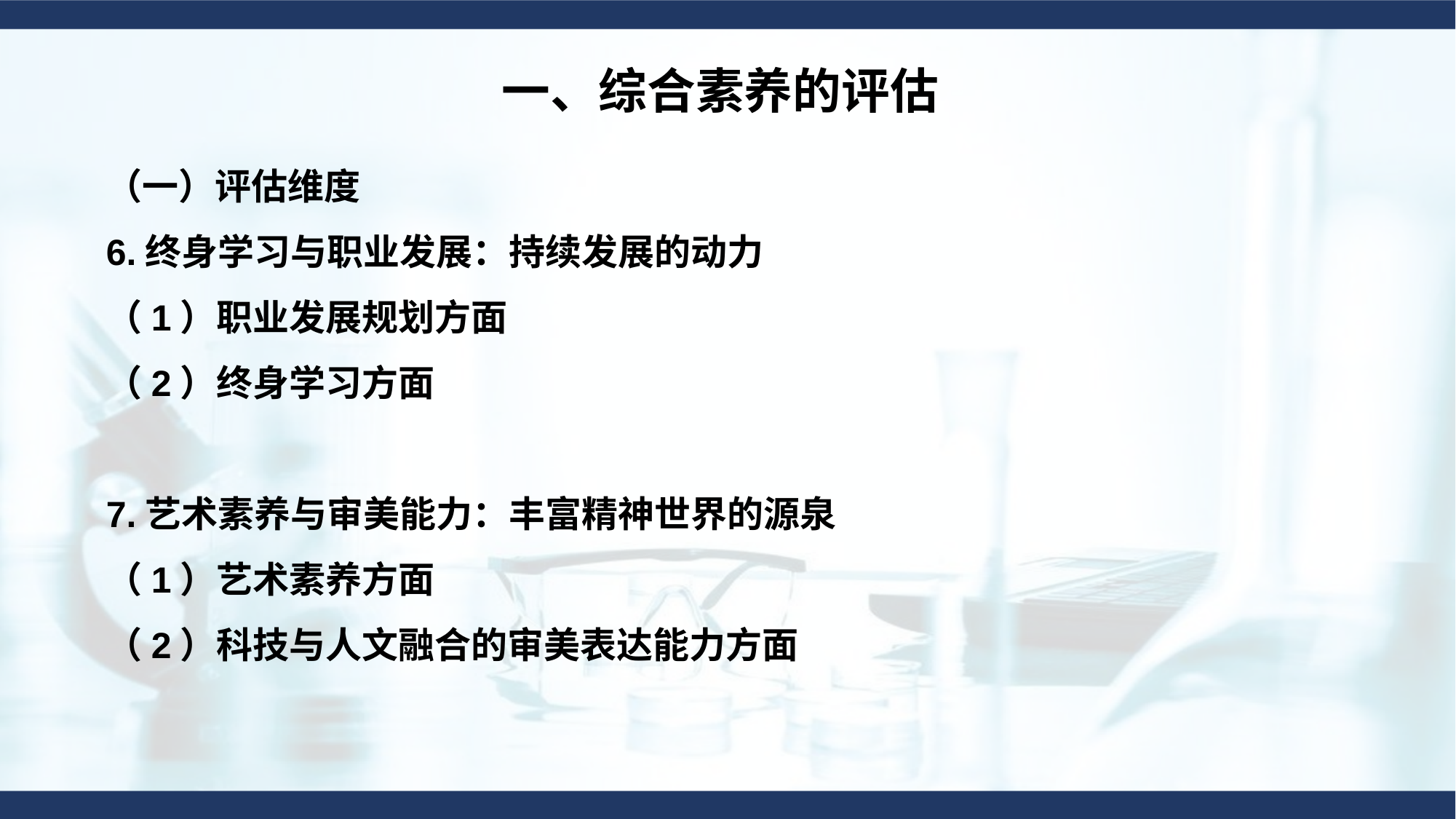

一、综合素养的评估
（一）评估维度
6.终身学习与职业发展：持续发展的动力
（1）职业发展规划方面
（2）终身学习方面

7.艺术素养与审美能力：丰富精神世界的源泉
（1）艺术素养方面
（2）科技与人文融合的审美表达能力方面